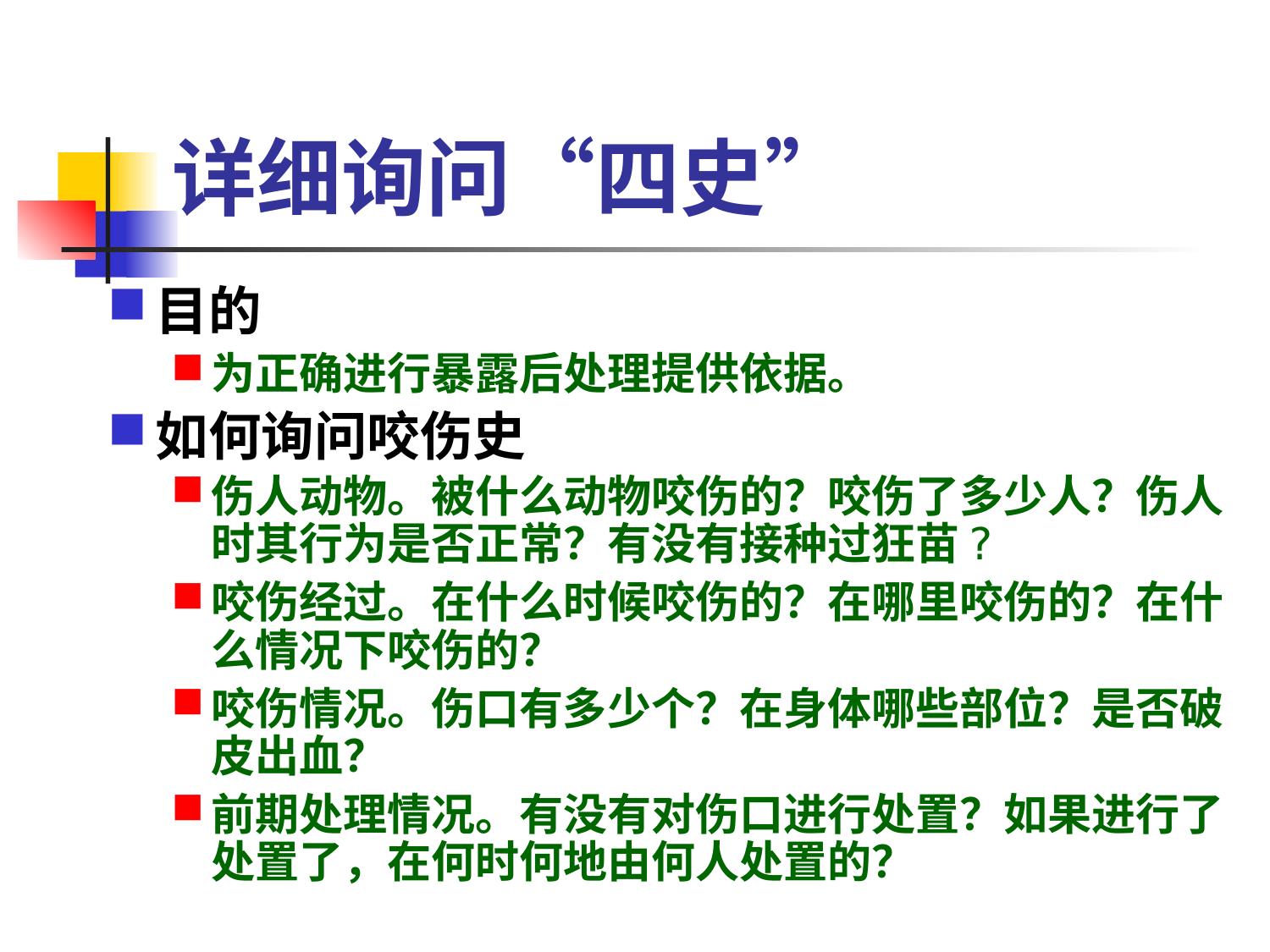

# 详细询问“四史”
目的
为正确进行暴露后处理提供依据。
如何询问咬伤史
伤人动物。被什么动物咬伤的？咬伤了多少人？伤人时其行为是否正常？有没有接种过狂苗?
咬伤经过。在什么时候咬伤的？在哪里咬伤的？在什么情况下咬伤的？
咬伤情况。伤口有多少个？在身体哪些部位？是否破皮出血？
前期处理情况。有没有对伤口进行处置？如果进行了处置了，在何时何地由何人处置的？